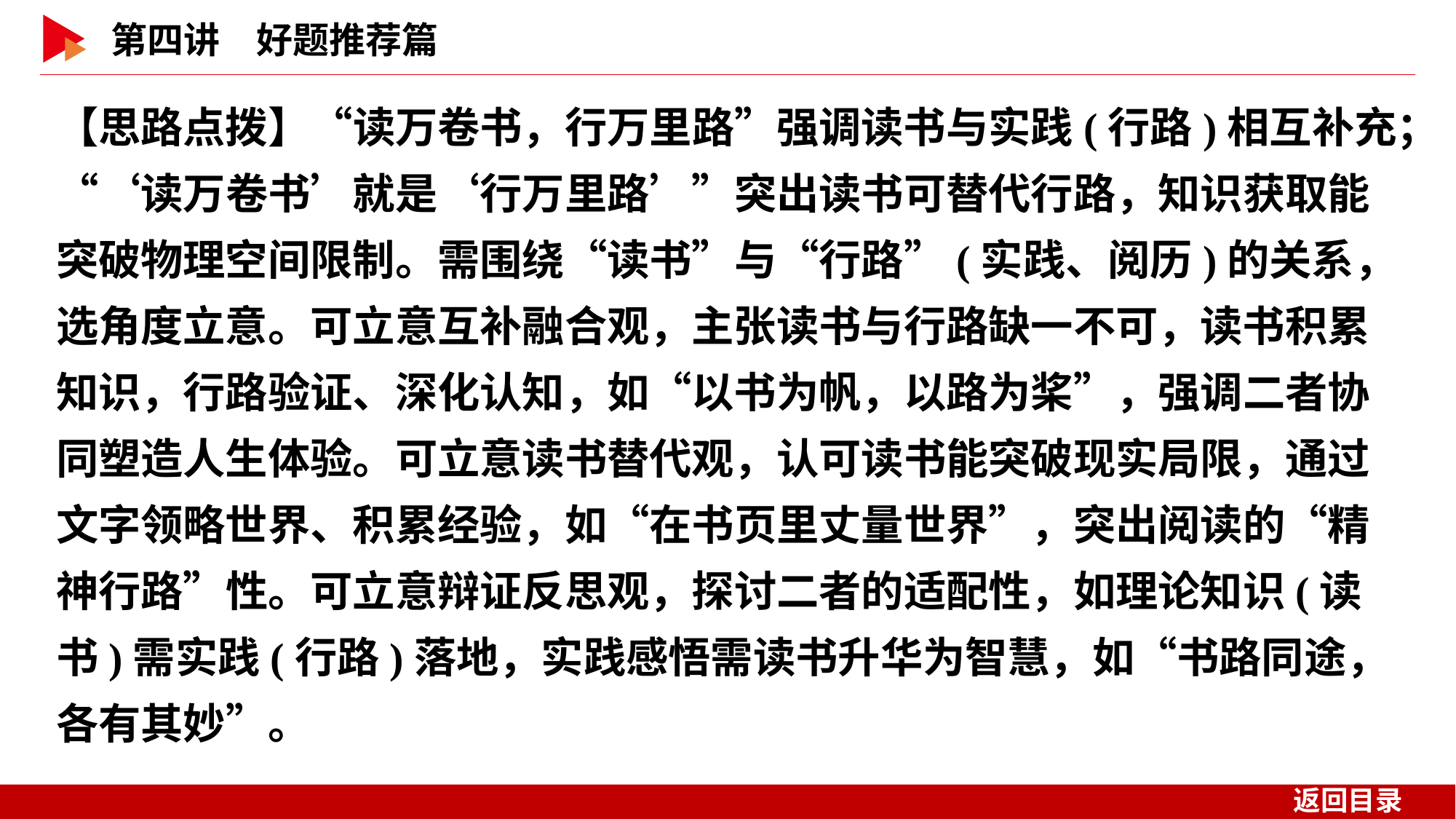

【思路点拨】“读万卷书，行万里路”强调读书与实践(行路)相互补充；“‘读万卷书’就是‘行万里路’”突出读书可替代行路，知识获取能突破物理空间限制。需围绕“读书”与“行路”(实践、阅历)的关系，选角度立意。可立意互补融合观，主张读书与行路缺一不可，读书积累知识，行路验证、深化认知，如“以书为帆，以路为桨”，强调二者协同塑造人生体验。可立意读书替代观，认可读书能突破现实局限，通过文字领略世界、积累经验，如“在书页里丈量世界”，突出阅读的“精神行路”性。可立意辩证反思观，探讨二者的适配性，如理论知识(读书)需实践(行路)落地，实践感悟需读书升华为智慧，如“书路同途，各有其妙”。